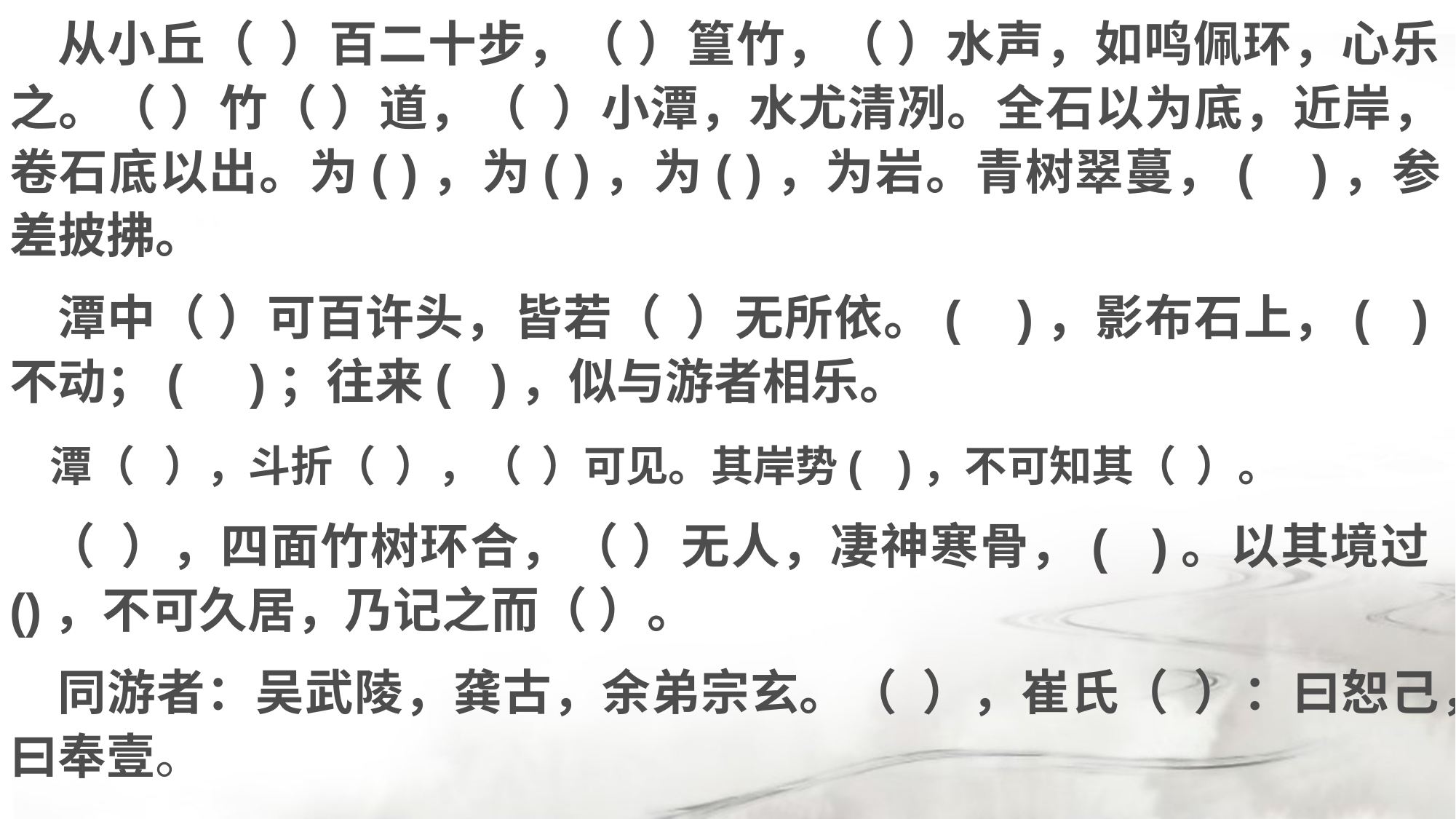

从小丘（  ）百二十步，（ ）篁竹，（ ）水声，如鸣佩环，心乐之。（ ）竹（ ）道，（  ）小潭，水尤清冽。全石以为底，近岸，卷石底以出。为( )，为( )，为( )，为岩。青树翠蔓，(    )，参差披拂。
   潭中（ ）可百许头，皆若（  ）无所依。(    )，影布石上，(   )不动；(     )；往来(   )，似与游者相乐。
   潭（   ），斗折（  ），（  ）可见。其岸势(   )，不可知其（  ）。
  （  ），四面竹树环合，（ ）无人，凄神寒骨，(   )。以其境过()，不可久居，乃记之而（ ）。
   同游者：吴武陵，龚古，余弟宗玄。（  ），崔氏（  ）：曰恕己，曰奉壹。
#